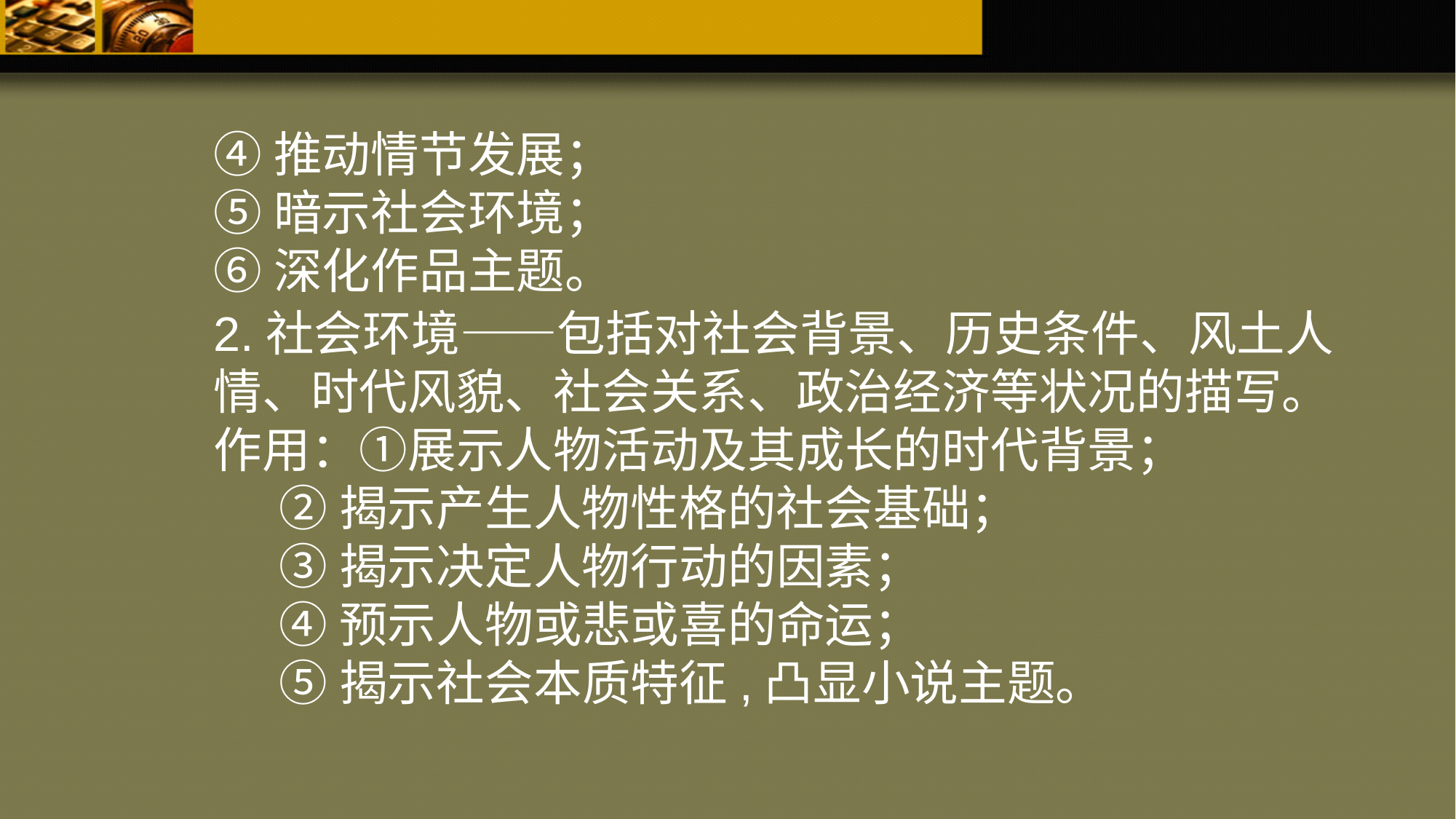

④推动情节发展；
⑤暗示社会环境；
⑥深化作品主题。
2.社会环境——包括对社会背景、历史条件、风土人情、时代风貌、社会关系、政治经济等状况的描写。
作用：①展示人物活动及其成长的时代背景；
      ②揭示产生人物性格的社会基础；
      ③揭示决定人物行动的因素；
      ④预示人物或悲或喜的命运；
      ⑤揭示社会本质特征,凸显小说主题。